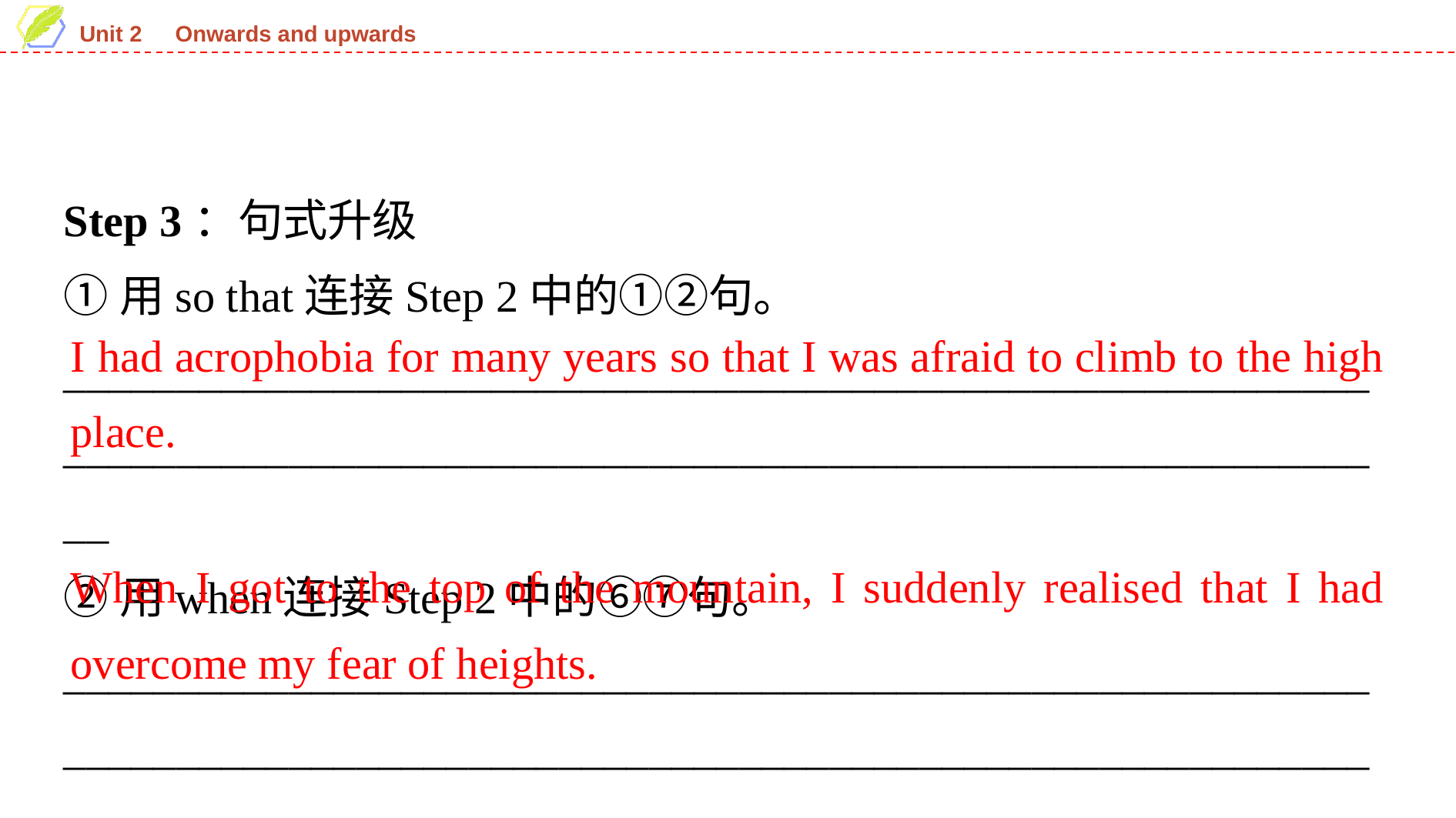

Step 3：句式升级
①用so that连接Step 2中的①②句。
______________________________________________________________________________________________________________________
②用when连接Step 2中的⑥⑦句。
______________________________________________________________________________________________________________________
I had acrophobia for many years so that I was afraid to climb to the high place.
When I got to the top of the mountain, I suddenly realised that I had overcome my fear of heights.